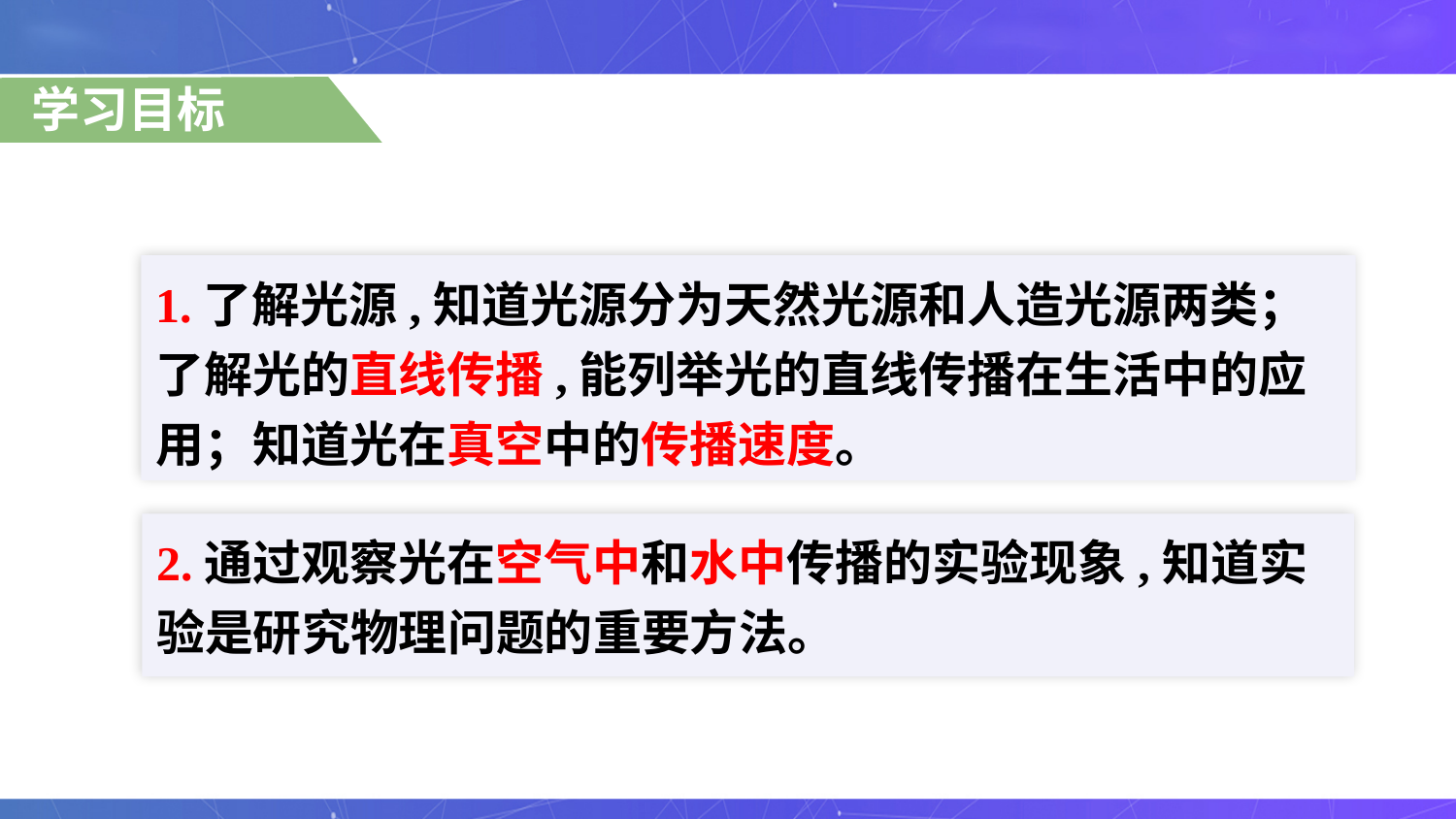

学习目标

1.了解光源,知道光源分为天然光源和人造光源两类；了解光的直线传播,能列举光的直线传播在生活中的应用；知道光在真空中的传播速度。

2.通过观察光在空气中和水中传播的实验现象,知道实验是研究物理问题的重要方法。